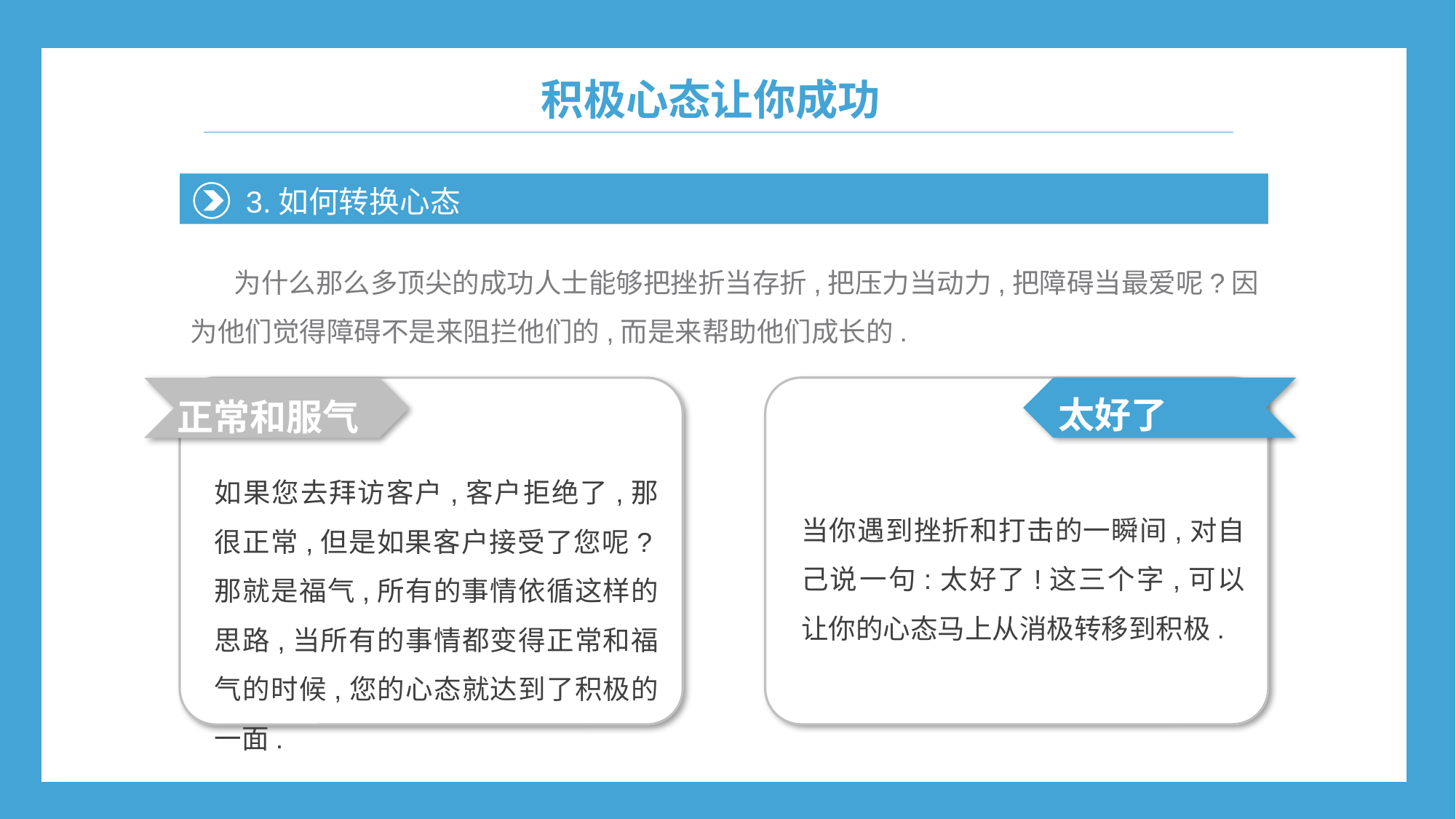

积极心态让你成功

3.如何转换心态

      为什么那么多顶尖的成功人士能够把挫折当存折,把压力当动力,把障碍当最爱呢?因为他们觉得障碍不是来阻拦他们的,而是来帮助他们成长的.

太好了

正常和服气

如果您去拜访客户,客户拒绝了,那很正常,但是如果客户接受了您呢?那就是福气,所有的事情依循这样的思路,当所有的事情都变得正常和福气的时候,您的心态就达到了积极的一面.
当你遇到挫折和打击的一瞬间,对自己说一句:太好了!这三个字,可以让你的心态马上从消极转移到积极.